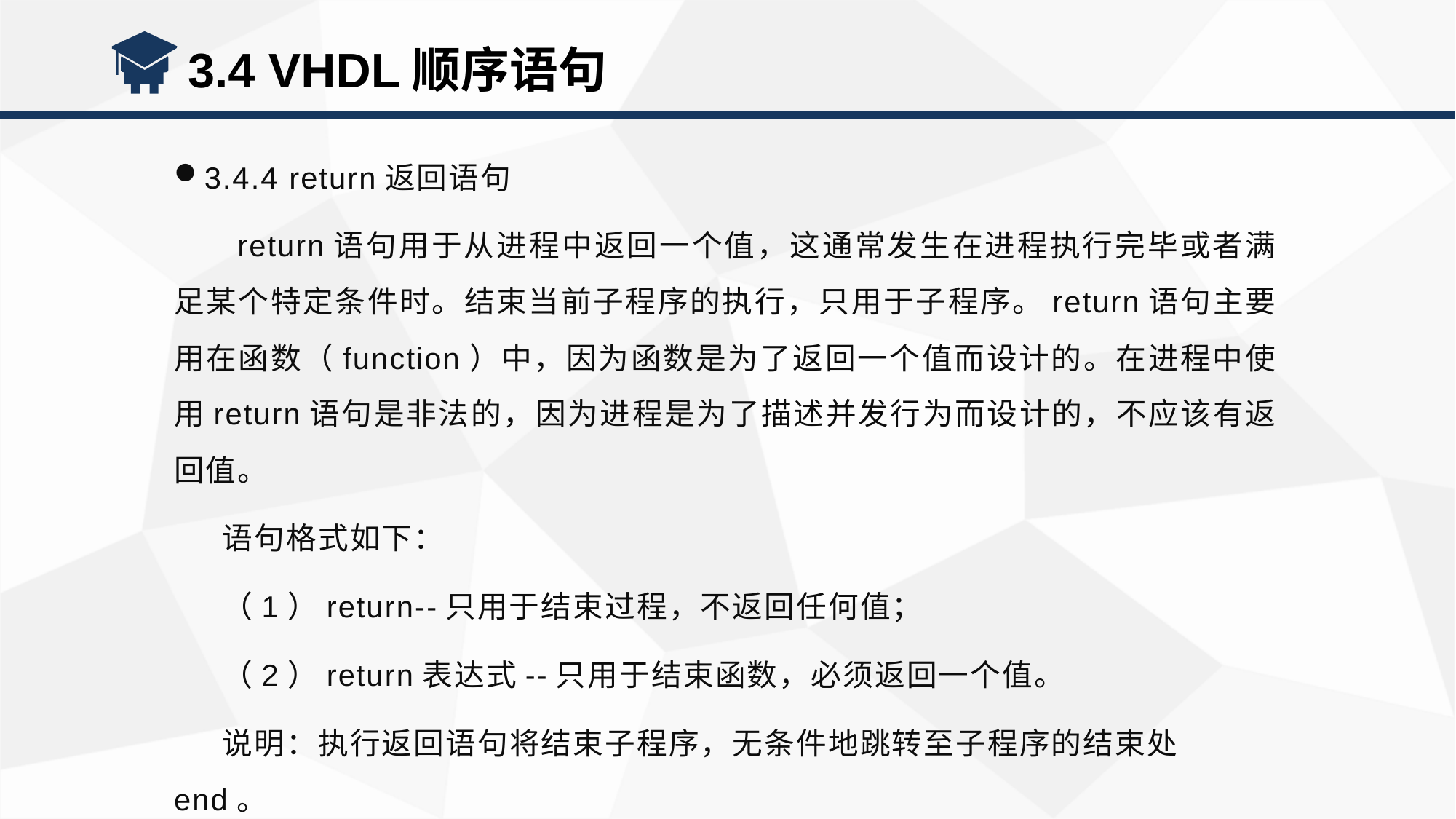

3.4 VHDL顺序语句

3.4.4 return返回语句
      return语句用于从进程中返回一个值，这通常发生在进程执行完毕或者满足某个特定条件时。结束当前子程序的执行，只用于子程序。return语句主要用在函数（function）中，因为函数是为了返回一个值而设计的。在进程中使用return语句是非法的，因为进程是为了描述并发行为而设计的，不应该有返回值。
     语句格式如下：
     （1）return--只用于结束过程，不返回任何值；
     （2）return表达式--只用于结束函数，必须返回一个值。
     说明：执行返回语句将结束子程序，无条件地跳转至子程序的结束处end。